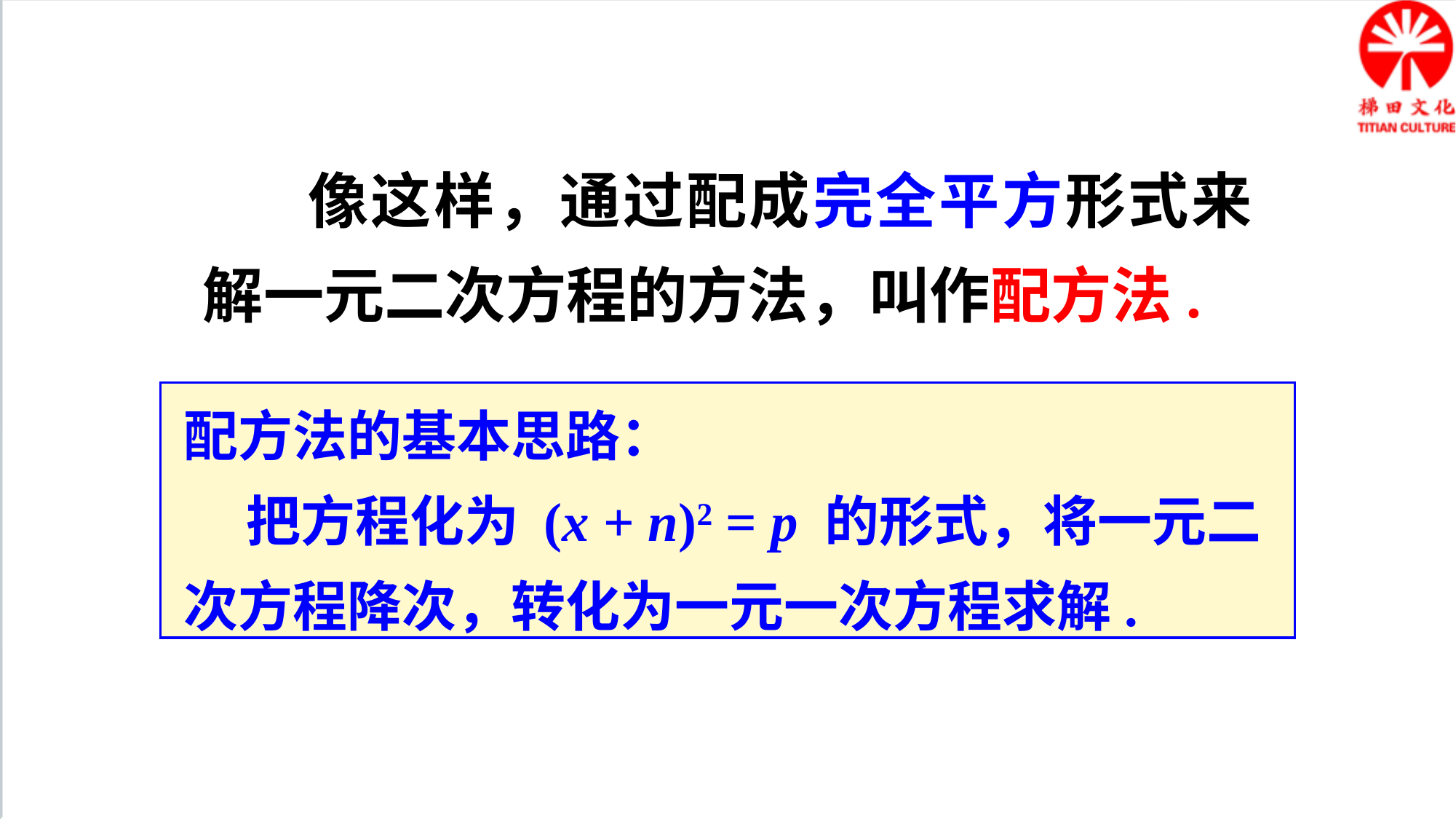

像这样，通过配成完全平方形式来解一元二次方程的方法，叫作配方法.
配方法的基本思路：
    把方程化为 (x + n)2 = p 的形式，将一元二次方程降次，转化为一元一次方程求解.